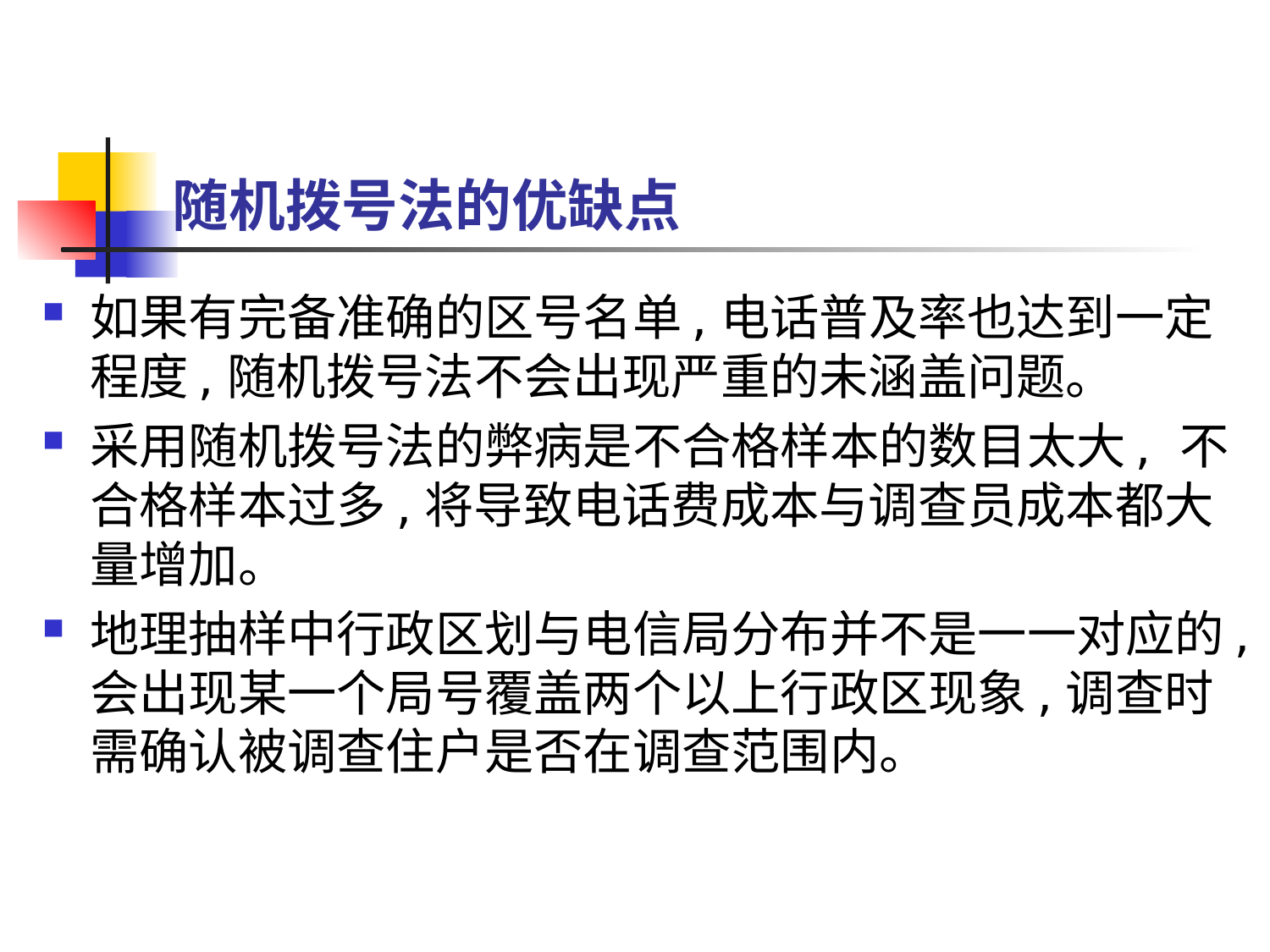

# 随机拨号法的优缺点
如果有完备准确的区号名单,电话普及率也达到一定程度,随机拨号法不会出现严重的未涵盖问题。
采用随机拨号法的弊病是不合格样本的数目太大, 不合格样本过多,将导致电话费成本与调查员成本都大量增加。
地理抽样中行政区划与电信局分布并不是一一对应的,会出现某一个局号覆盖两个以上行政区现象,调查时需确认被调查住户是否在调查范围内。